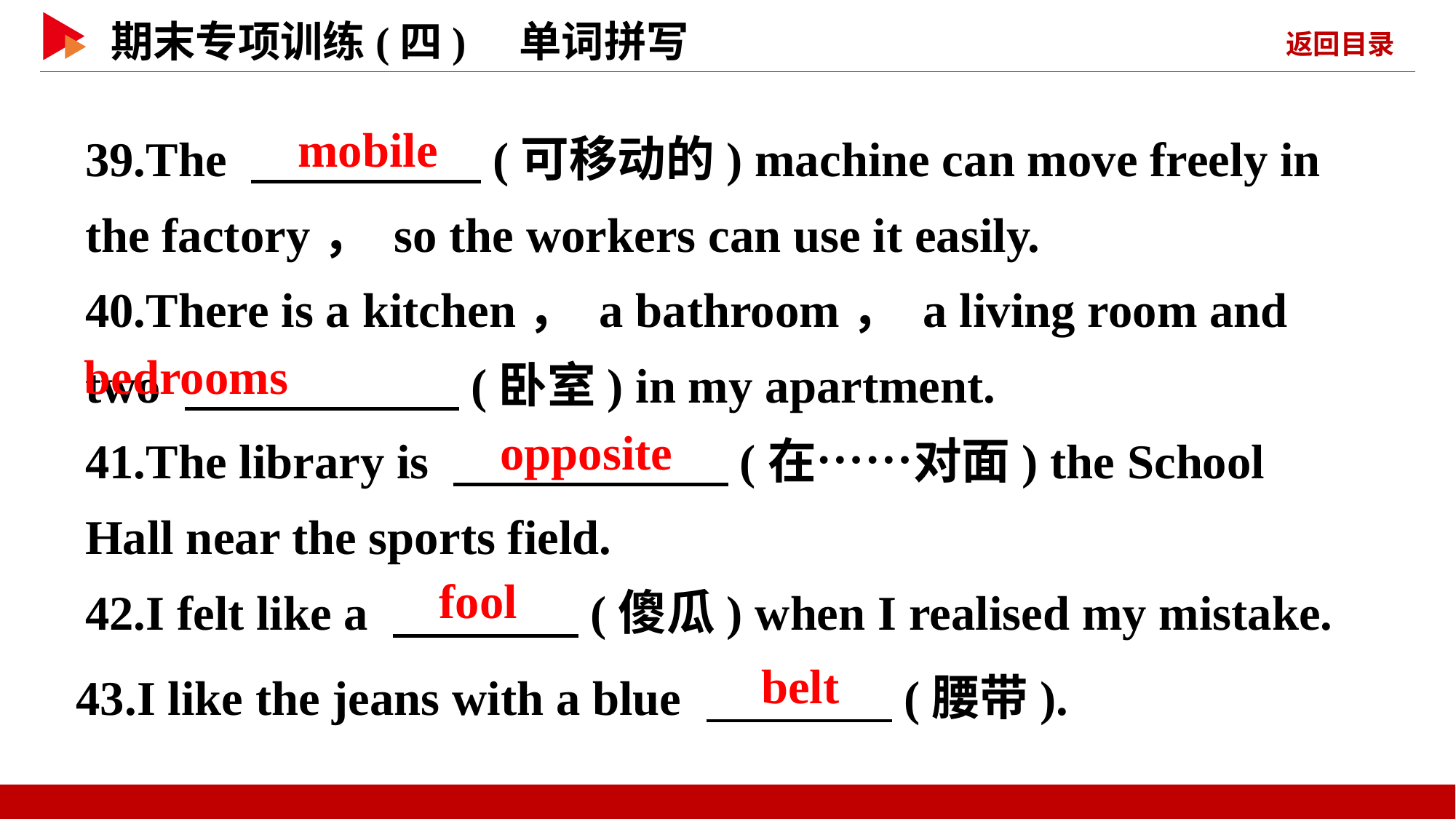

39.The 　            　(可移动的) machine can move freely in the factory， so the workers can use it easily.
40.There is a kitchen， a bathroom， a living room and two 　                　(卧室) in my apartment.
41.The library is 　                　(在……对面) the School Hall near the sports field.
42.I felt like a 　        　(傻瓜) when I realised my mistake.
　mobile
bedrooms
　opposite
　fool
43.I like the jeans with a blue 　        　(腰带).
　belt